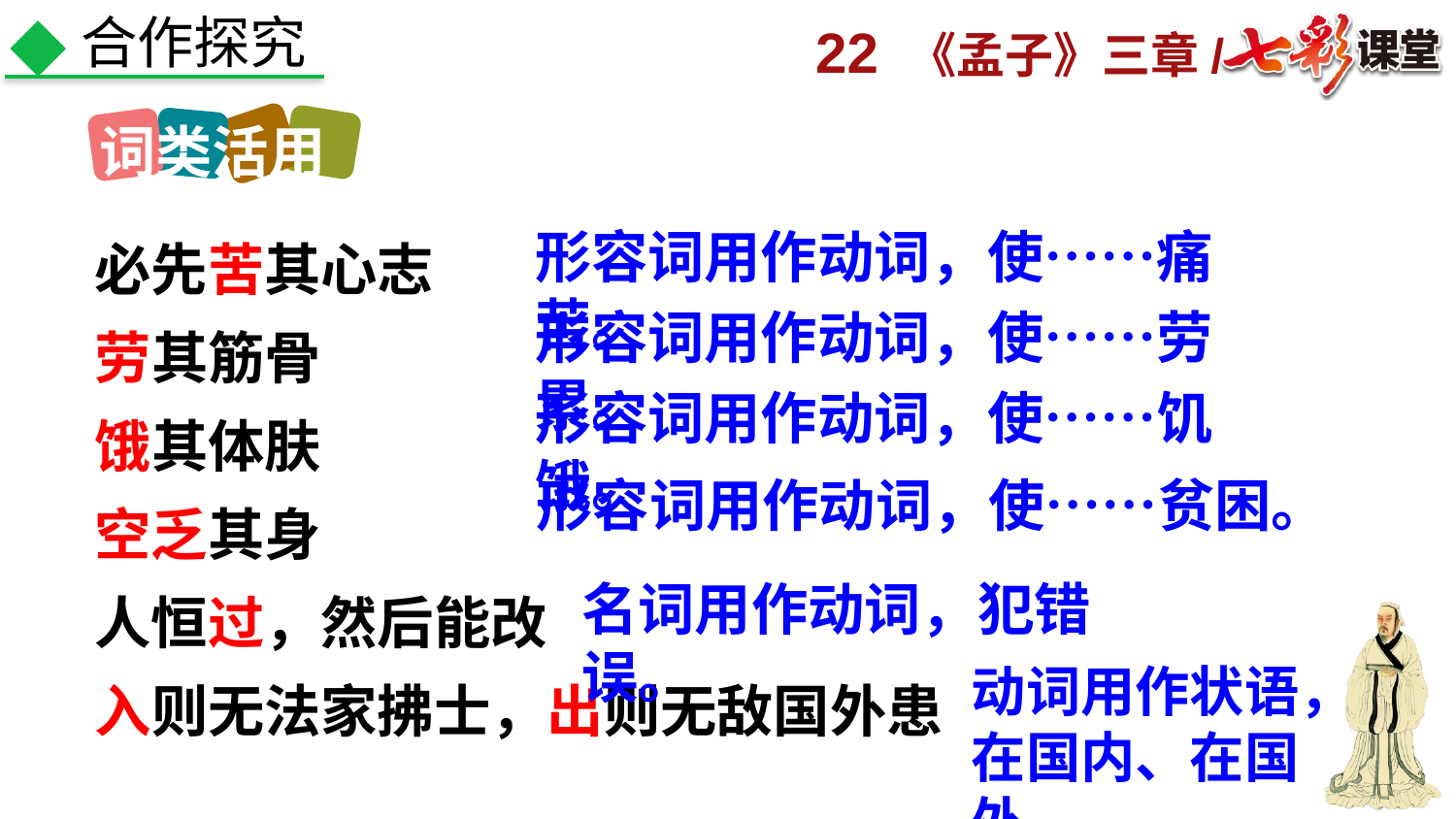

合作探究

词类活用

必先苦其心志
劳其筋骨
饿其体肤
空乏其身
人恒过，然后能改
入则无法家拂士，出则无敌国外患
形容词用作动词，使……痛苦。
形容词用作动词，使……劳累。
形容词用作动词，使……饥饿。
形容词用作动词，使……贫困。
名词用作动词，犯错误。
动词用作状语，在国内、在国外。